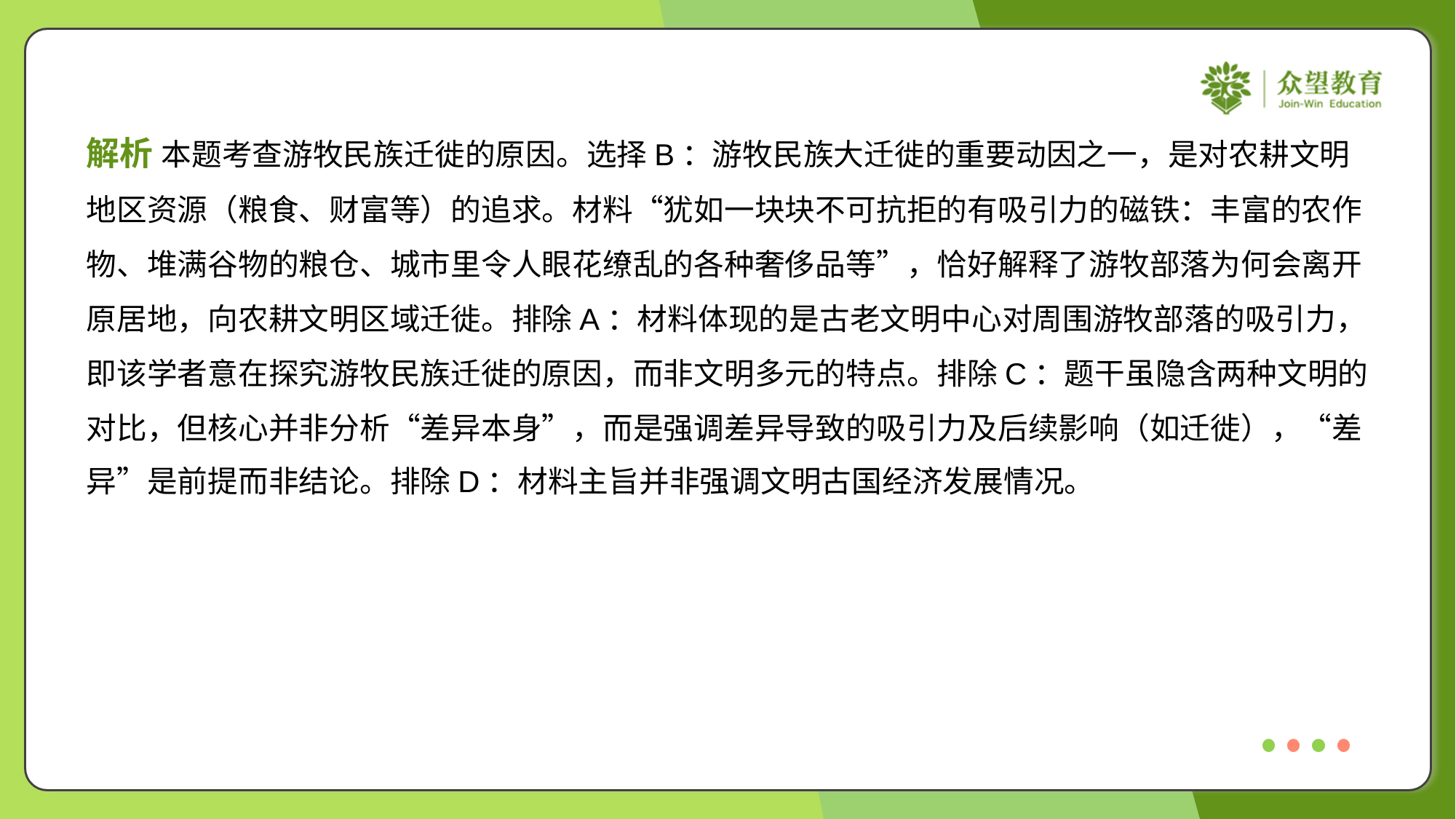

解析 本题考查游牧民族迁徙的原因。选择B：游牧民族大迁徙的重要动因之一，是对农耕文明
地区资源（粮食、财富等）的追求。材料“犹如一块块不可抗拒的有吸引力的磁铁：丰富的农作
物、堆满谷物的粮仓、城市里令人眼花缭乱的各种奢侈品等”，恰好解释了游牧部落为何会离开
原居地，向农耕文明区域迁徙。排除A：材料体现的是古老文明中心对周围游牧部落的吸引力，
即该学者意在探究游牧民族迁徙的原因，而非文明多元的特点。排除C：题干虽隐含两种文明的
对比，但核心并非分析“差异本身”，而是强调差异导致的吸引力及后续影响（如迁徙），“差
异”是前提而非结论。排除D：材料主旨并非强调文明古国经济发展情况。